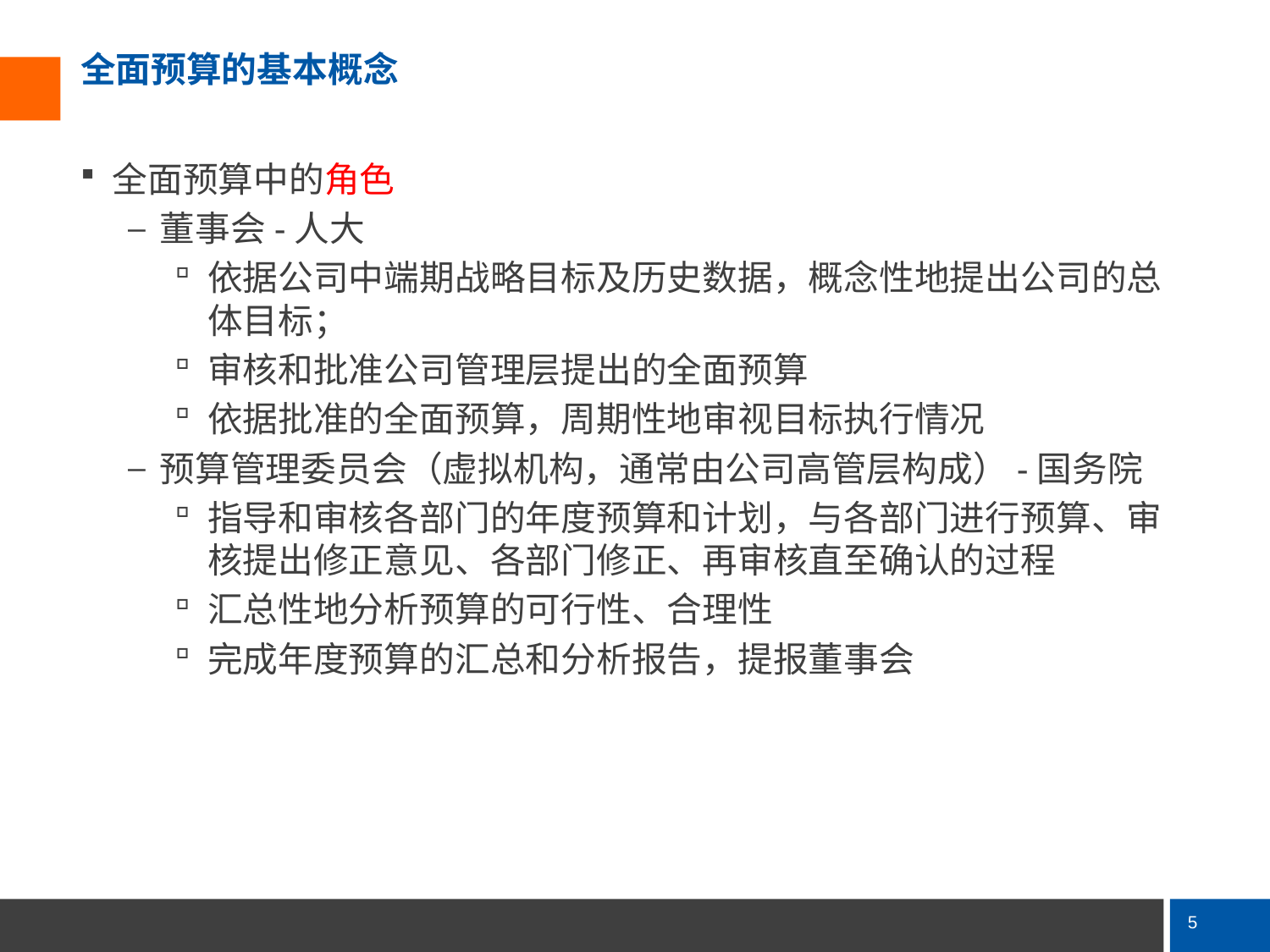

# 全面预算的基本概念
全面预算中的角色
董事会-人大
依据公司中端期战略目标及历史数据，概念性地提出公司的总体目标；
审核和批准公司管理层提出的全面预算
依据批准的全面预算，周期性地审视目标执行情况
预算管理委员会（虚拟机构，通常由公司高管层构成）-国务院
指导和审核各部门的年度预算和计划，与各部门进行预算、审核提出修正意见、各部门修正、再审核直至确认的过程
汇总性地分析预算的可行性、合理性
完成年度预算的汇总和分析报告，提报董事会